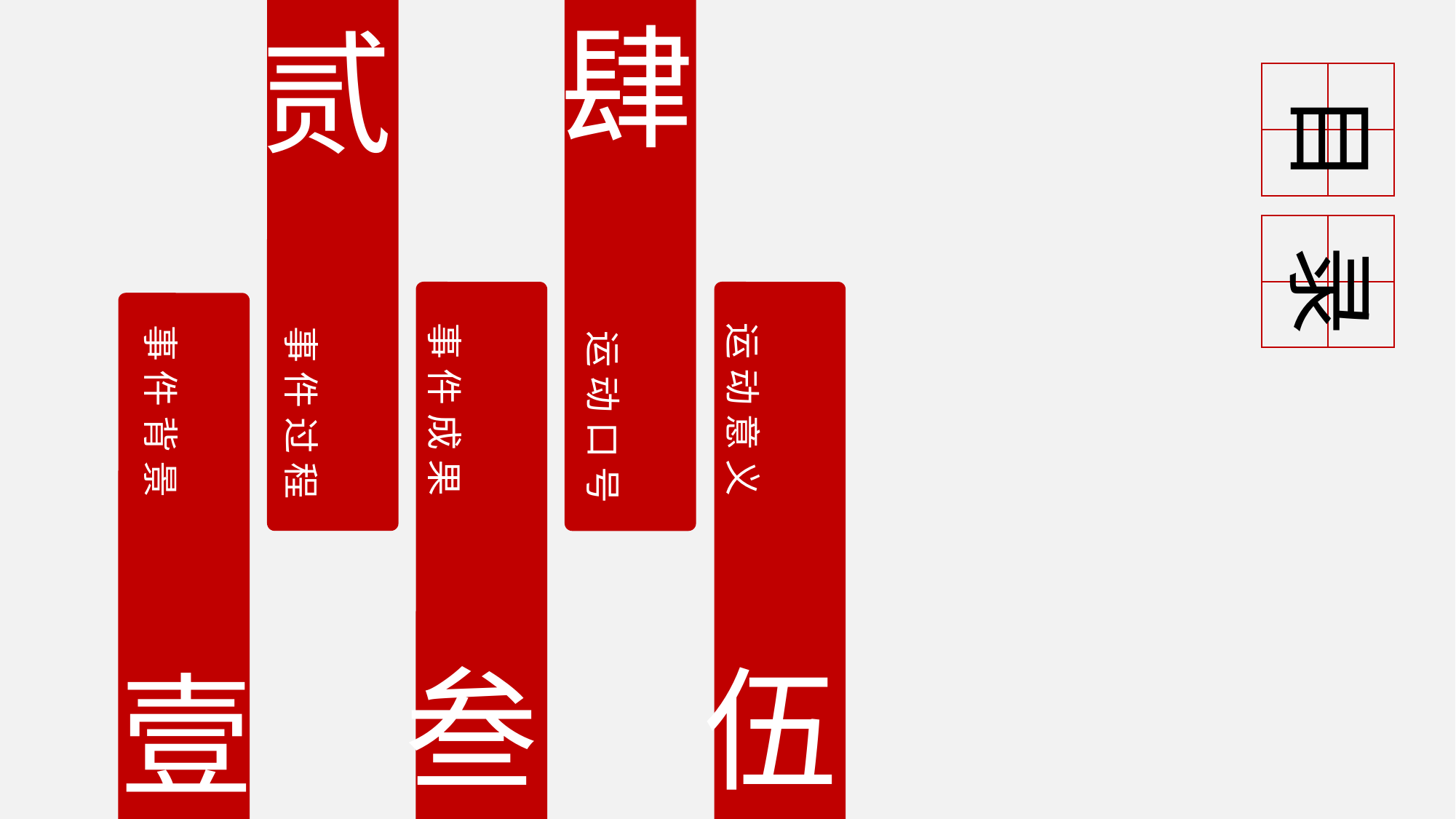

肆
运动口号

贰
事件过程
序

目

录

事件成果
叁

运动意义
伍

事件背景
壹